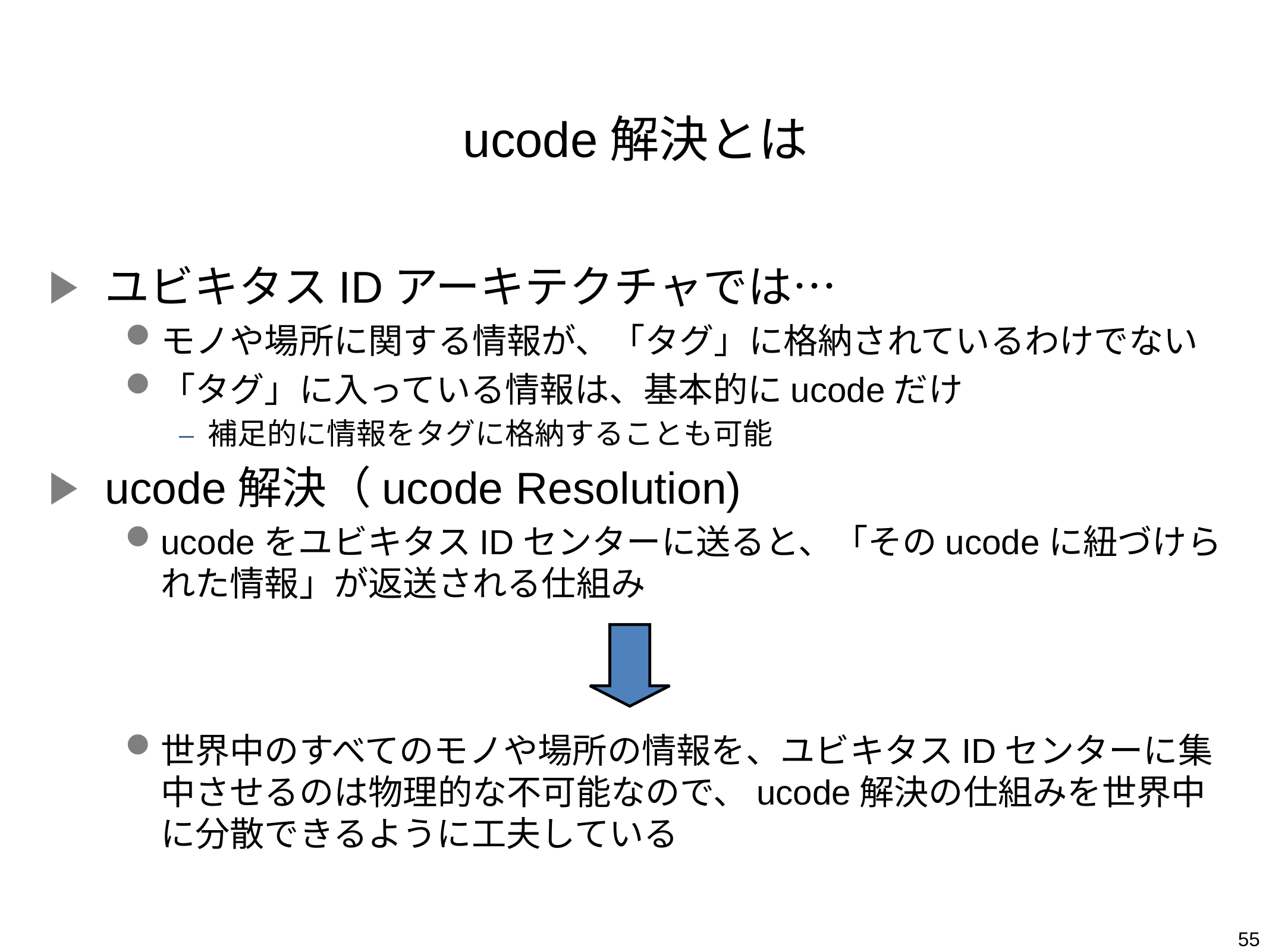

# ucode解決とは
ユビキタスIDアーキテクチャでは…
モノや場所に関する情報が、「タグ」に格納されているわけでない
「タグ」に入っている情報は、基本的にucodeだけ
補足的に情報をタグに格納することも可能
ucode解決（ucode Resolution)
ucodeをユビキタスIDセンターに送ると、「そのucodeに紐づけられた情報」が返送される仕組み

世界中のすべてのモノや場所の情報を、ユビキタスIDセンターに集中させるのは物理的な不可能なので、ucode解決の仕組みを世界中に分散できるように工夫している

55